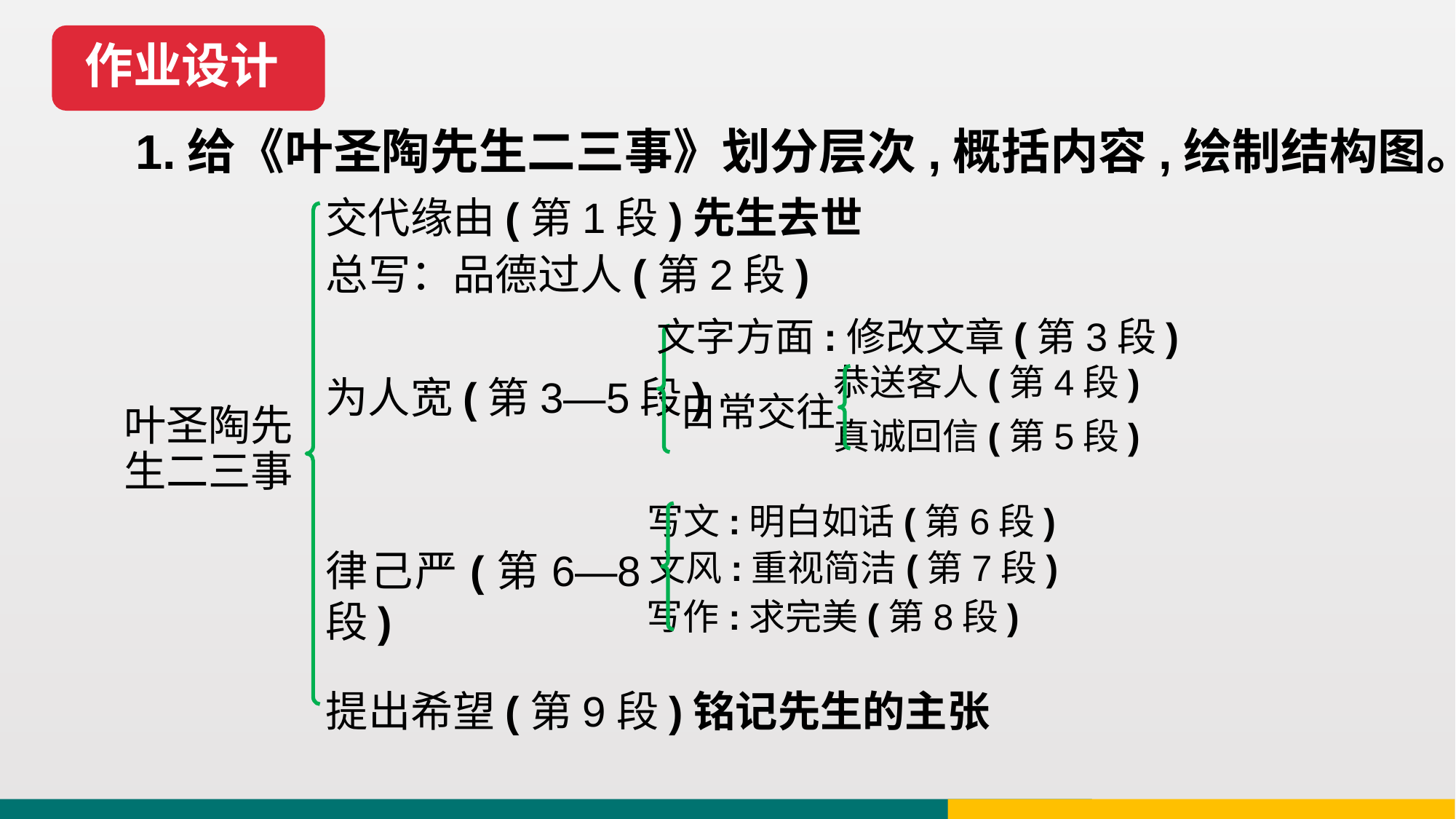

作业设计
1.给《叶圣陶先生二三事》划分层次,概括内容,绘制结构图。
交代缘由(第1段)先生去世

总写：品德过人(第2段)
文字方面:修改文章(第3段)

恭送客人(第4段)
为人宽(第3—5段)

日常交往
叶圣陶先生二三事
真诚回信(第5段)
写文:明白如话(第6段)

律己严(第6—8段)
文风:重视简洁(第7段)
写作:求完美(第8段)
提出希望(第9段)铭记先生的主张